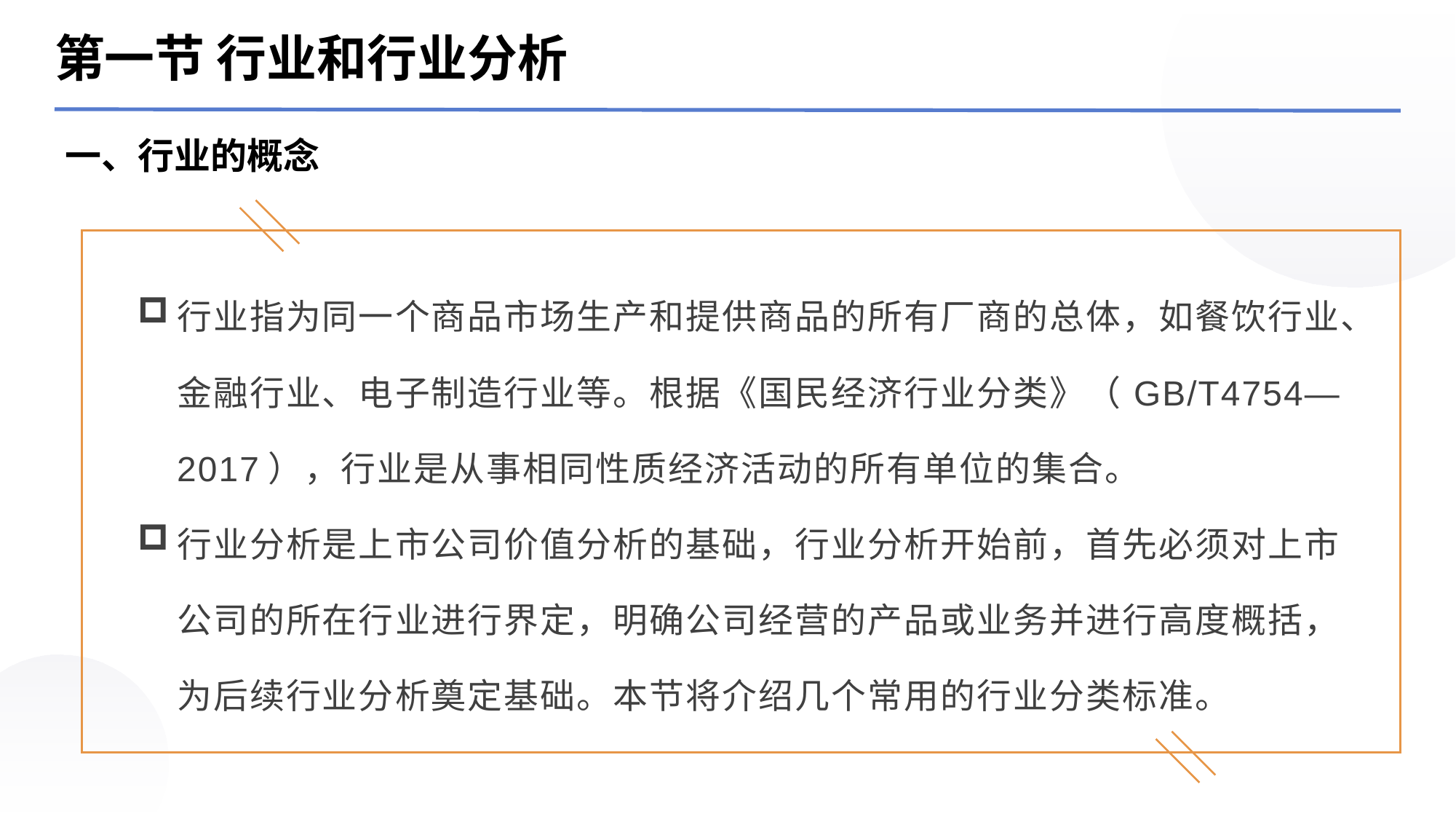

第一节 行业和行业分析
一、行业的概念

行业指为同一个商品市场生产和提供商品的所有厂商的总体，如餐饮行业、金融行业、电子制造行业等。根据《国民经济行业分类》（GB/T4754—2017），行业是从事相同性质经济活动的所有单位的集合。
行业分析是上市公司价值分析的基础，行业分析开始前，首先必须对上市公司的所在行业进行界定，明确公司经营的产品或业务并进行高度概括，为后续行业分析奠定基础。本节将介绍几个常用的行业分类标准。